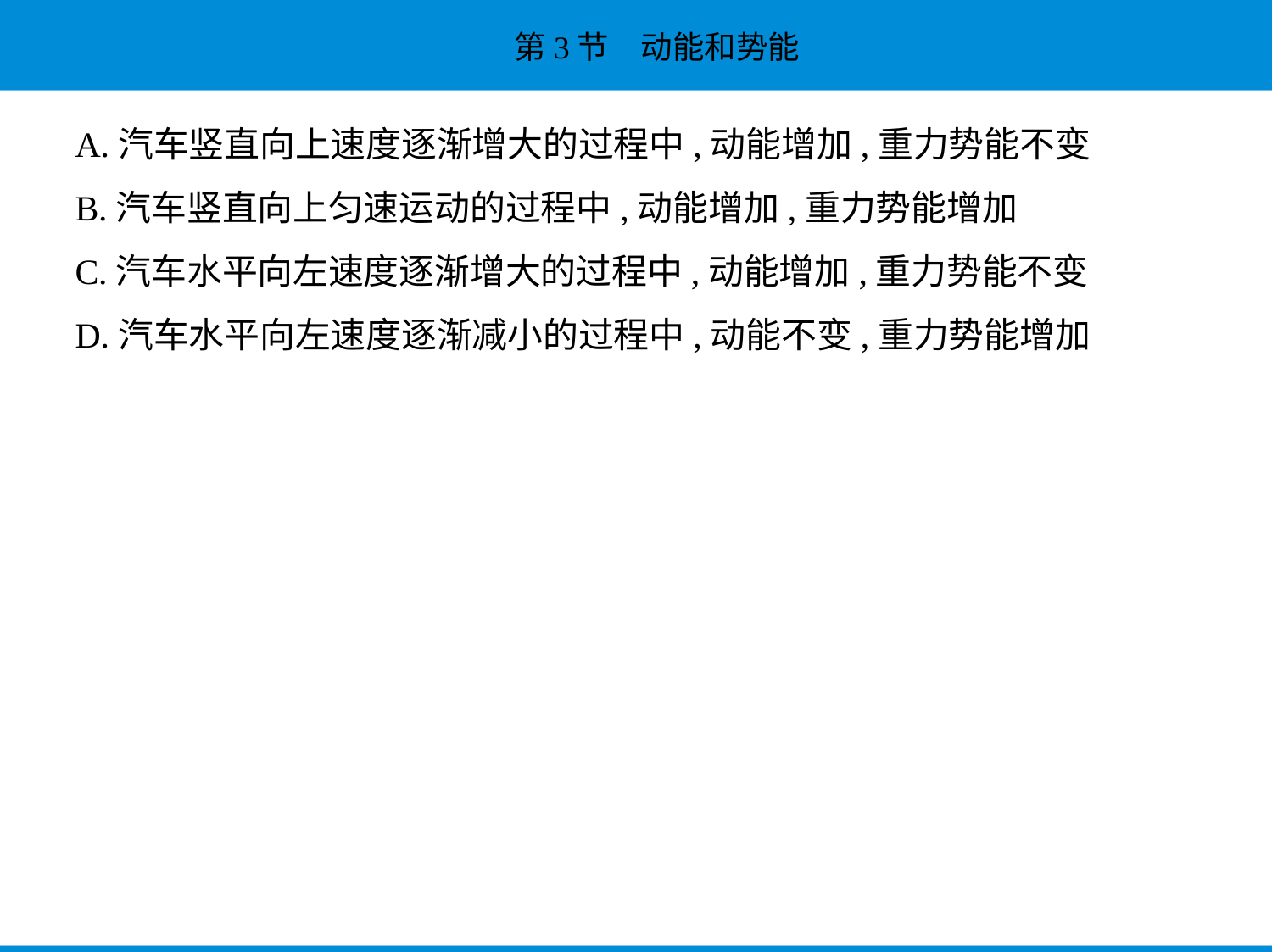

A.汽车竖直向上速度逐渐增大的过程中,动能增加,重力势能不变
B.汽车竖直向上匀速运动的过程中,动能增加,重力势能增加
C.汽车水平向左速度逐渐增大的过程中,动能增加,重力势能不变
D.汽车水平向左速度逐渐减小的过程中,动能不变,重力势能增加